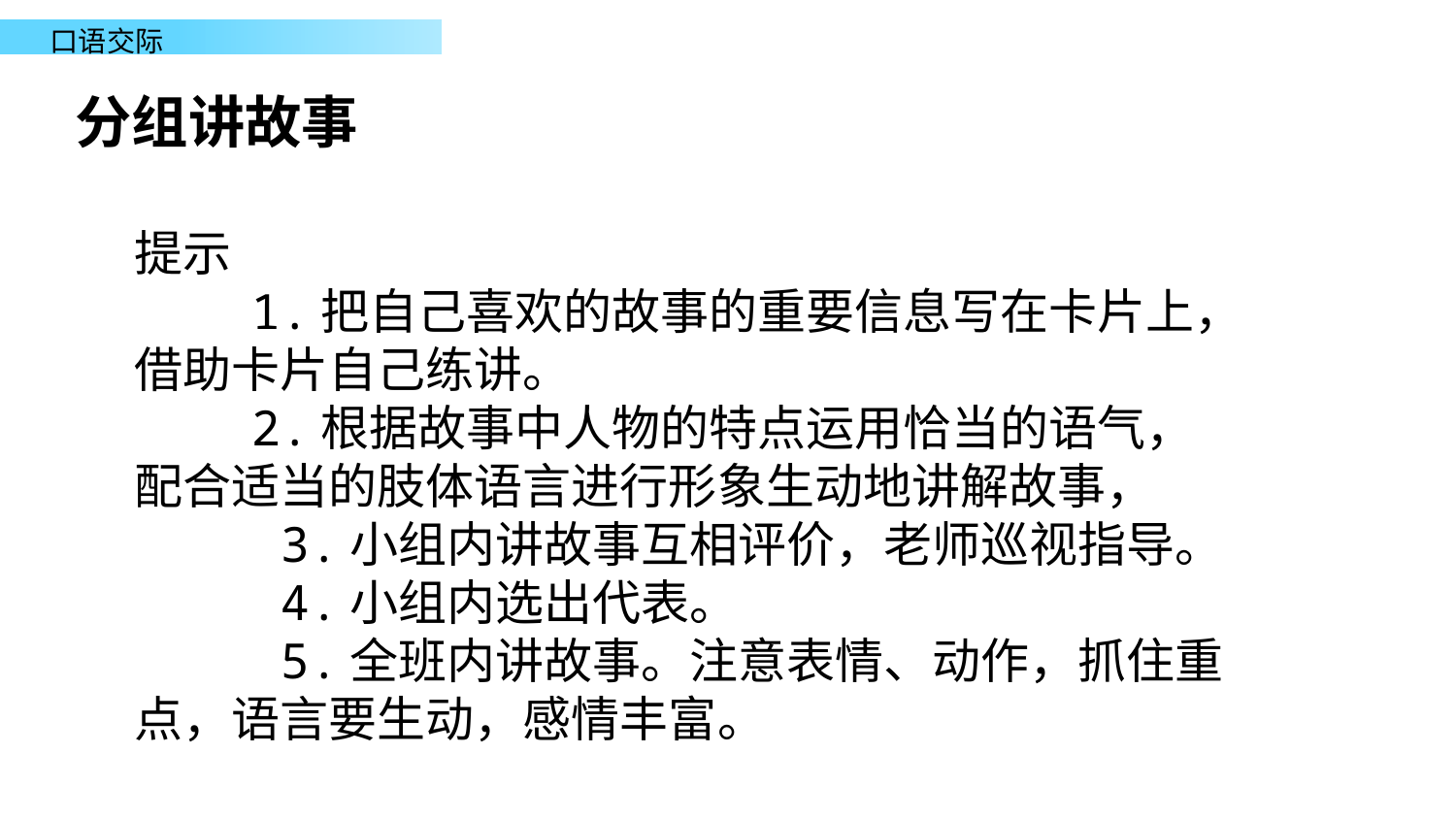

分组讲故事
提示
    1.把自己喜欢的故事的重要信息写在卡片上，借助卡片自己练讲。
    2.根据故事中人物的特点运用恰当的语气，配合适当的肢体语言进行形象生动地讲解故事，
     3.小组内讲故事互相评价，老师巡视指导。
     4.小组内选出代表。
     5.全班内讲故事。注意表情、动作，抓住重点，语言要生动，感情丰富。